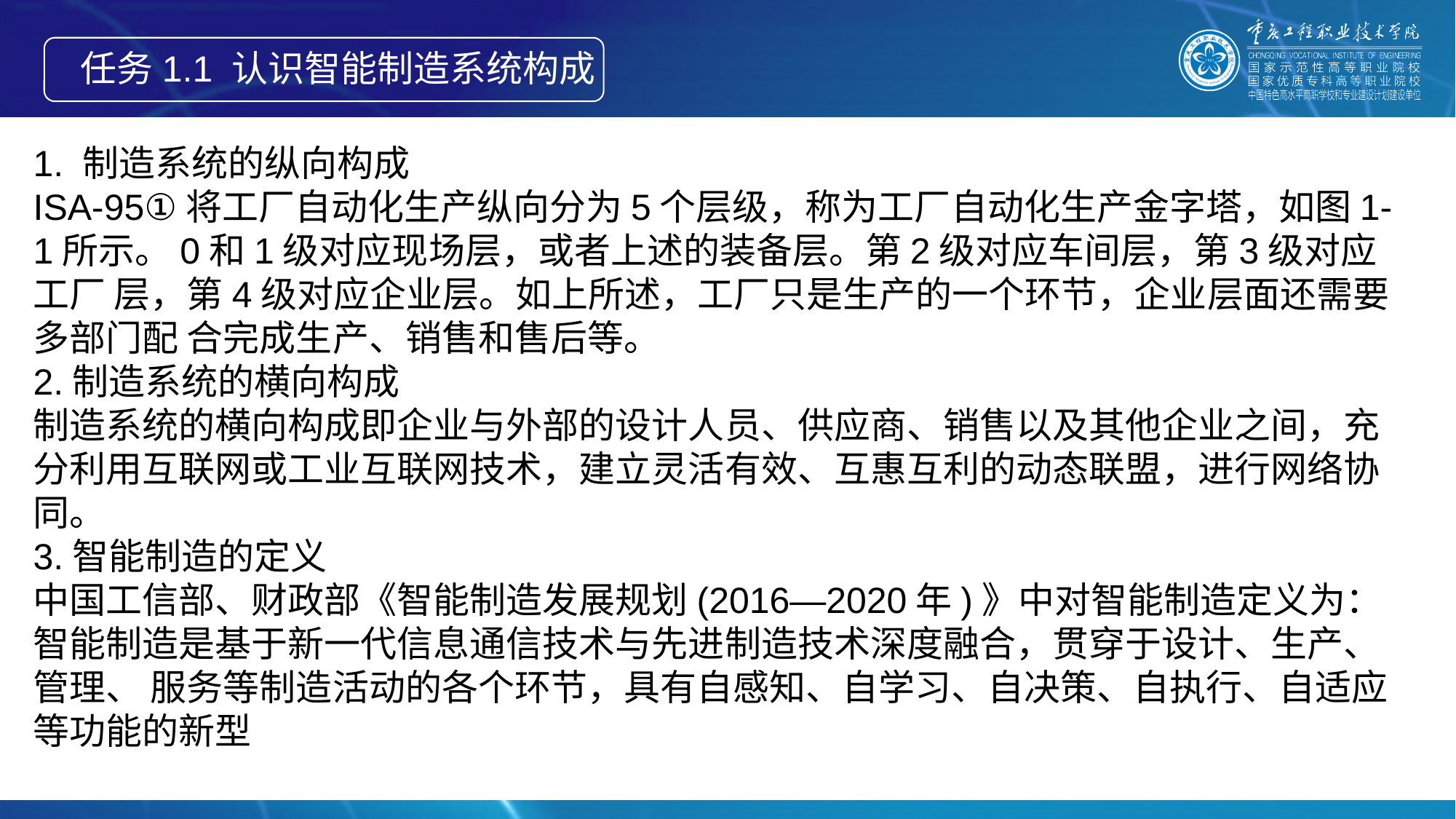

任务1.1 认识智能制造系统构成
1. 制造系统的纵向构成
ISA-95①将工厂自动化生产纵向分为5个层级，称为工厂自动化生产金字塔，如图1- 1所示。0和1级对应现场层，或者上述的装备层。第2级对应车间层，第3级对应工厂 层，第4级对应企业层。如上所述，工厂只是生产的一个环节，企业层面还需要多部门配 合完成生产、销售和售后等。
2.制造系统的横向构成
制造系统的横向构成即企业与外部的设计人员、供应商、销售以及其他企业之间，充 分利用互联网或工业互联网技术，建立灵活有效、互惠互利的动态联盟，进行网络协同。
3.智能制造的定义
中国工信部、财政部《智能制造发展规划(2016—2020年)》中对智能制造定义为： 智能制造是基于新一代信息通信技术与先进制造技术深度融合，贯穿于设计、生产、管理、 服务等制造活动的各个环节，具有自感知、自学习、自决策、自执行、自适应等功能的新型